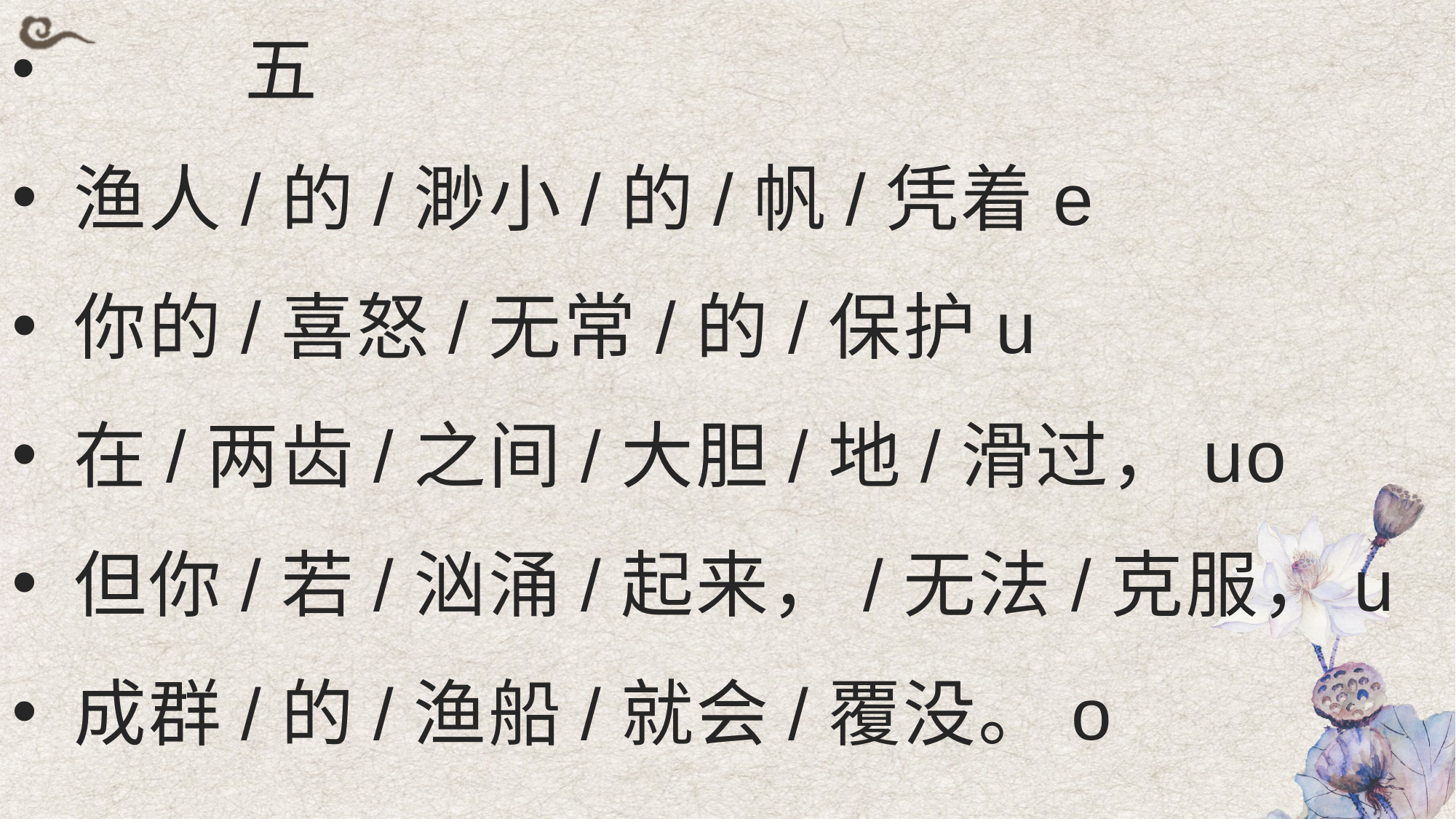

五
 渔人/的/渺小/的/帆/凭着e
 你的/喜怒/无常/的/保护u
 在/两齿/之间/大胆/地/滑过，uo
 但你/若/汹涌/起来，/无法/克服，u
 成群/的/渔船/就会/覆没。o
#